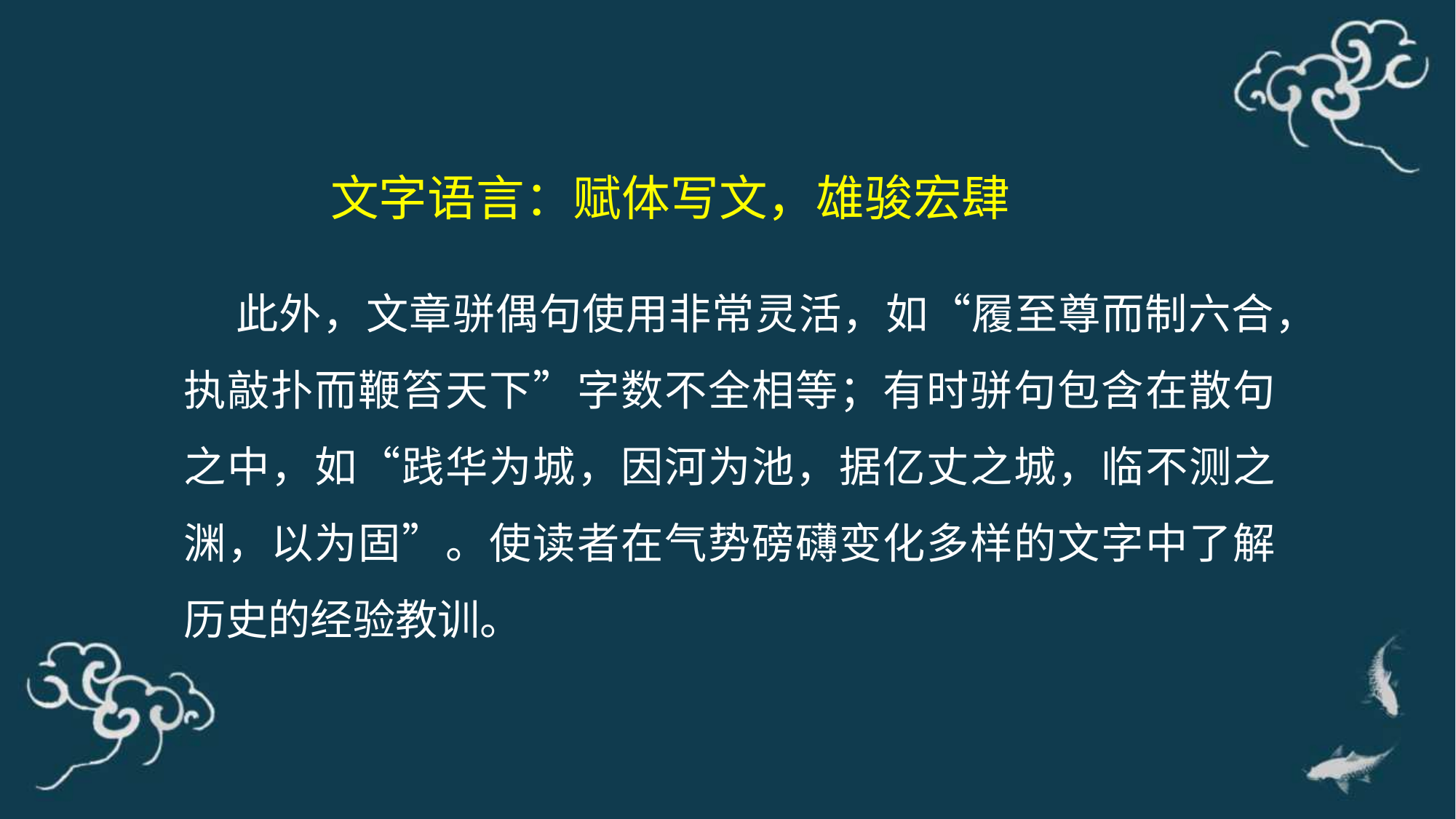

文字语言：赋体写文，雄骏宏肆
    此外，文章骈偶句使用非常灵活，如“履至尊而制六合，执敲扑而鞭笞天下”字数不全相等；有时骈句包含在散句之中，如“践华为城，因河为池，据亿丈之城，临不测之渊，以为固”。使读者在气势磅礴变化多样的文字中了解历史的经验教训。